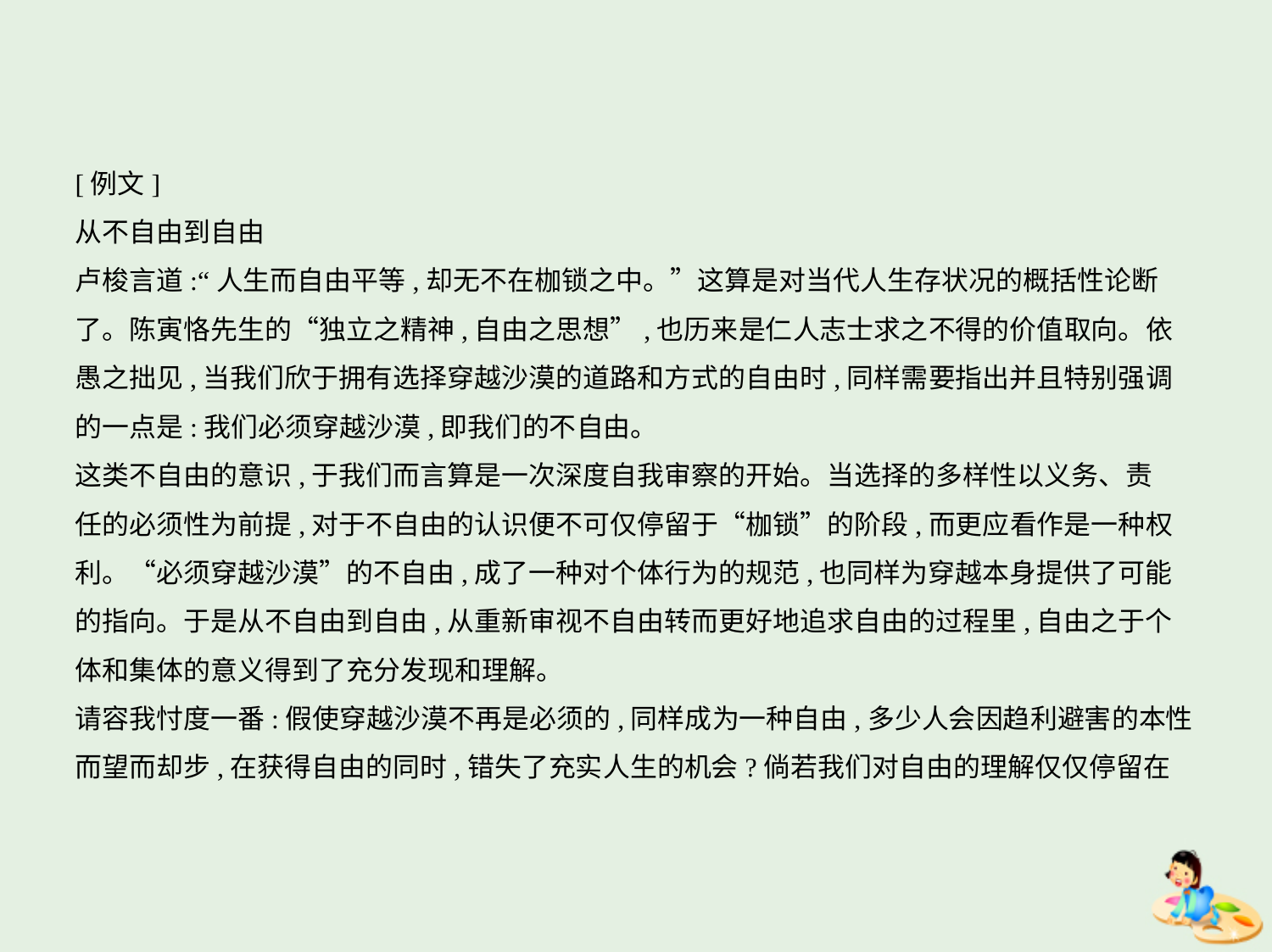

[例文]
从不自由到自由
卢梭言道:“人生而自由平等,却无不在枷锁之中。”这算是对当代人生存状况的概括性论断
了。陈寅恪先生的“独立之精神,自由之思想”,也历来是仁人志士求之不得的价值取向。依
愚之拙见,当我们欣于拥有选择穿越沙漠的道路和方式的自由时,同样需要指出并且特别强调
的一点是:我们必须穿越沙漠,即我们的不自由。
这类不自由的意识,于我们而言算是一次深度自我审察的开始。当选择的多样性以义务、责
任的必须性为前提,对于不自由的认识便不可仅停留于“枷锁”的阶段,而更应看作是一种权
利。“必须穿越沙漠”的不自由,成了一种对个体行为的规范,也同样为穿越本身提供了可能
的指向。于是从不自由到自由,从重新审视不自由转而更好地追求自由的过程里,自由之于个
体和集体的意义得到了充分发现和理解。
请容我忖度一番:假使穿越沙漠不再是必须的,同样成为一种自由,多少人会因趋利避害的本性
而望而却步,在获得自由的同时,错失了充实人生的机会?倘若我们对自由的理解仅仅停留在